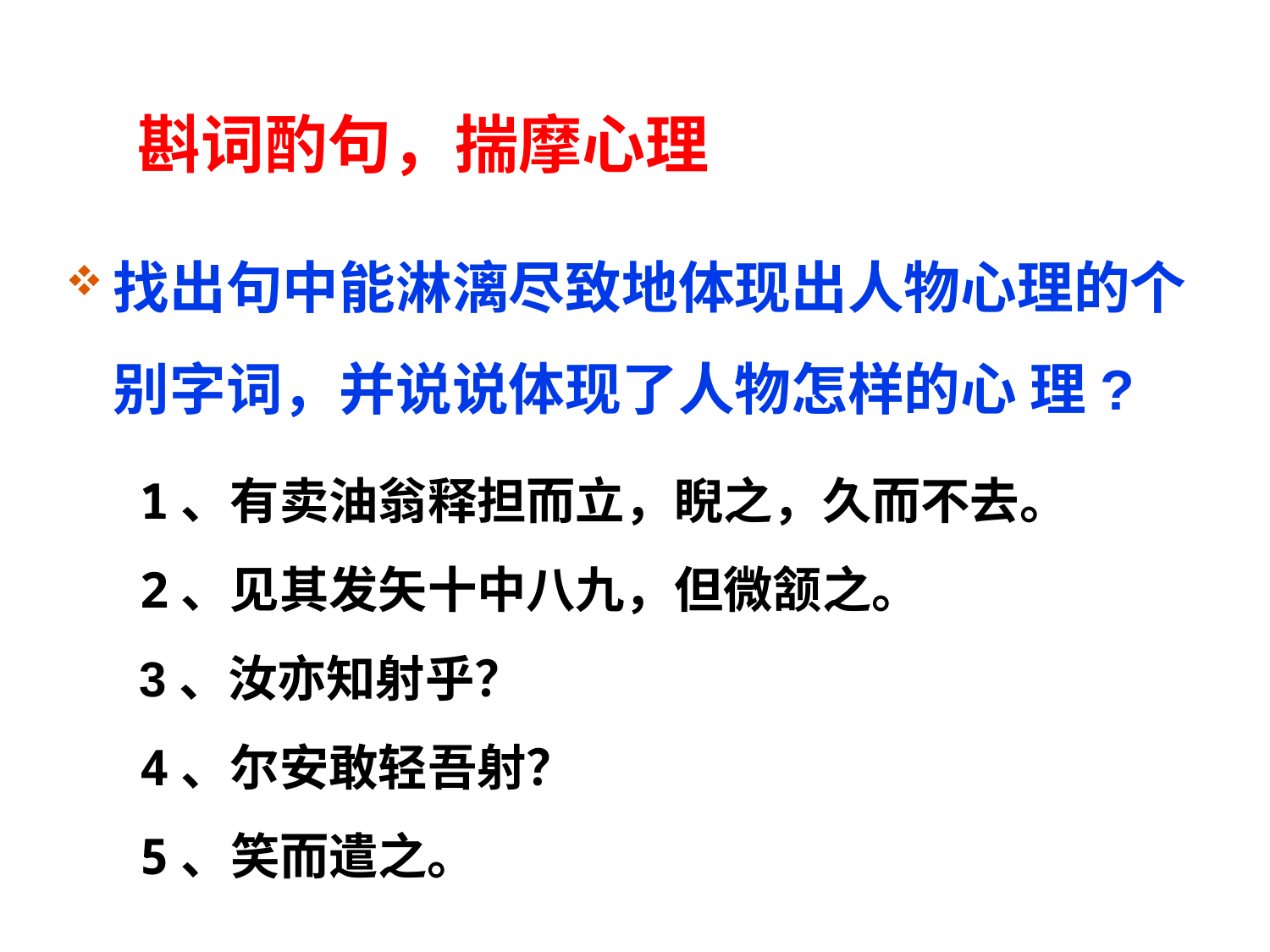

# 斟词酌句，揣摩心理
找出句中能淋漓尽致地体现出人物心理的个别字词，并说说体现了人物怎样的心 理?
1、有卖油翁释担而立，睨之，久而不去。
2、见其发矢十中八九，但微颔之。
3、汝亦知射乎？
4、尔安敢轻吾射？
5、笑而遣之。